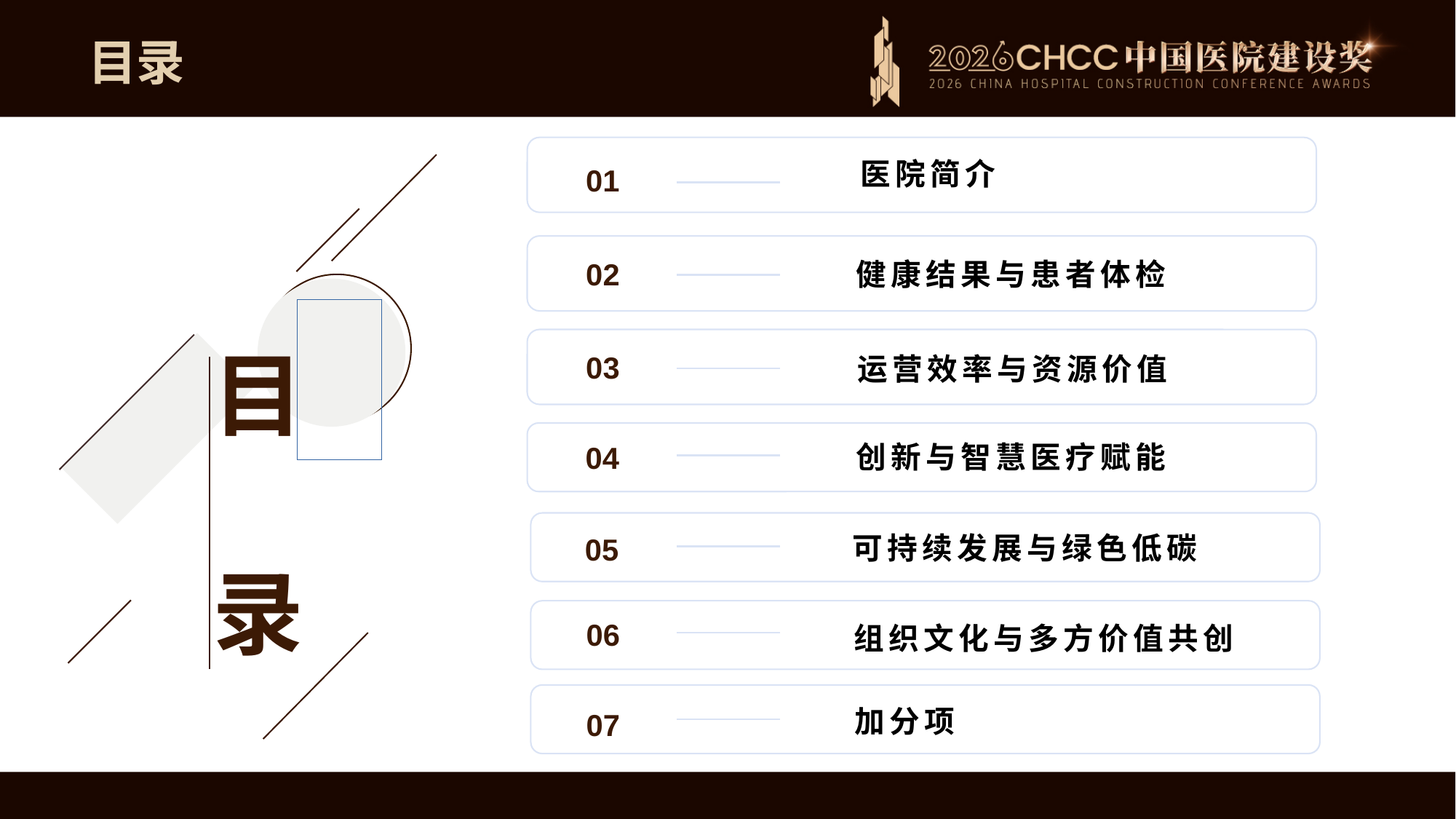

目录
01

医院简介

目

录

02

健康结果与患者体检
03

运营效率与资源价值
04

创新与智慧医疗赋能
05

可持续发展与绿色低碳
06

组织文化与多方价值共创
07

加分项